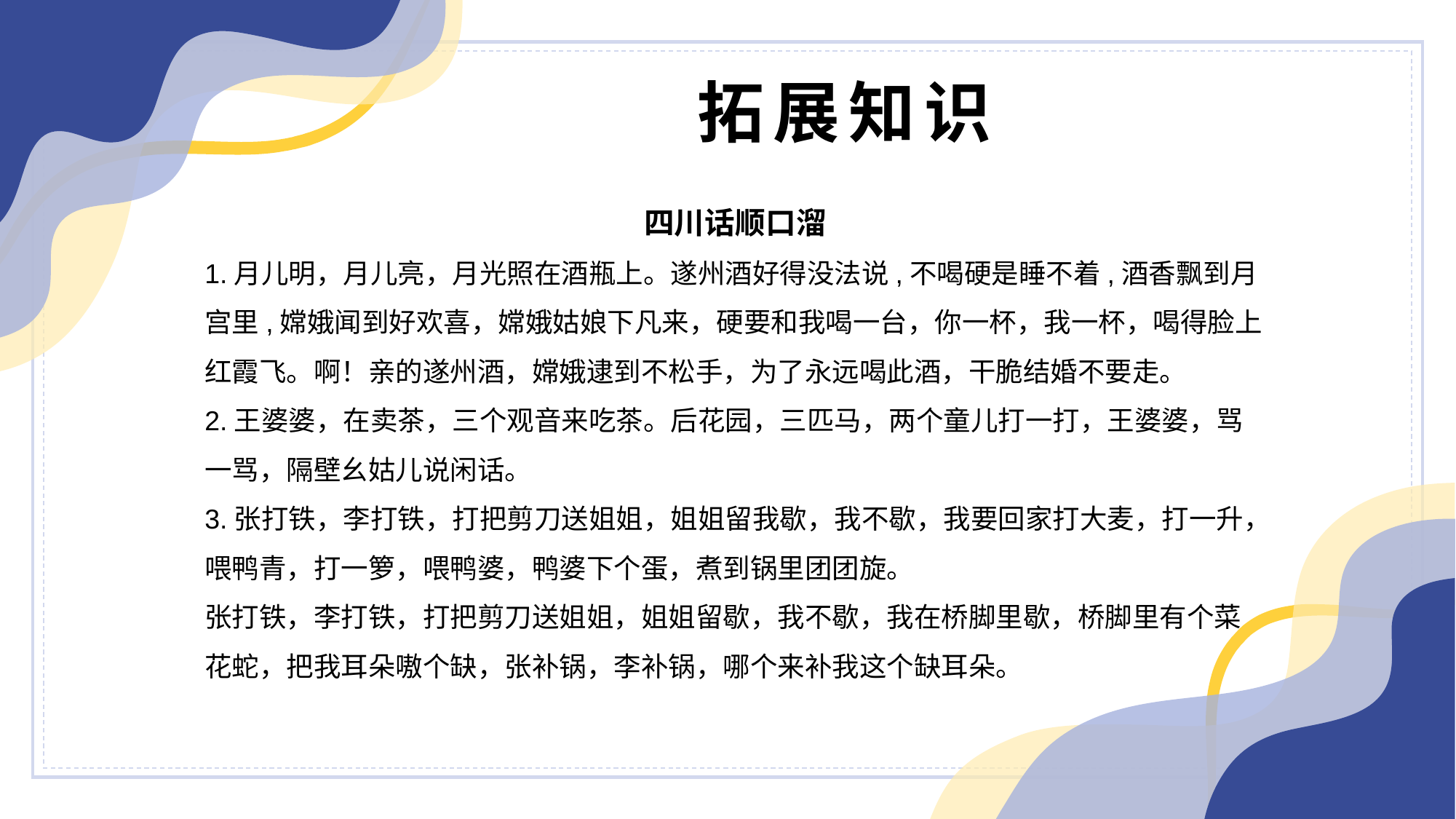

拓展知识
四川话顺口溜
1.月儿明，月儿亮，月光照在酒瓶上。遂州酒好得没法说,不喝硬是睡不着,酒香飘到月宫里,嫦娥闻到好欢喜，嫦娥姑娘下凡来，硬要和我喝一台，你一杯，我一杯，喝得脸上红霞飞。啊！亲的遂州酒，嫦娥逮到不松手，为了永远喝此酒，干脆结婚不要走。
2.王婆婆，在卖茶，三个观音来吃茶。后花园，三匹马，两个童儿打一打，王婆婆，骂一骂，隔壁幺姑儿说闲话。
3.张打铁，李打铁，打把剪刀送姐姐，姐姐留我歇，我不歇，我要回家打大麦，打一升，喂鸭青，打一箩，喂鸭婆，鸭婆下个蛋，煮到锅里团团旋。
张打铁，李打铁，打把剪刀送姐姐，姐姐留歇，我不歇，我在桥脚里歇，桥脚里有个菜花蛇，把我耳朵嗷个缺，张补锅，李补锅，哪个来补我这个缺耳朵。